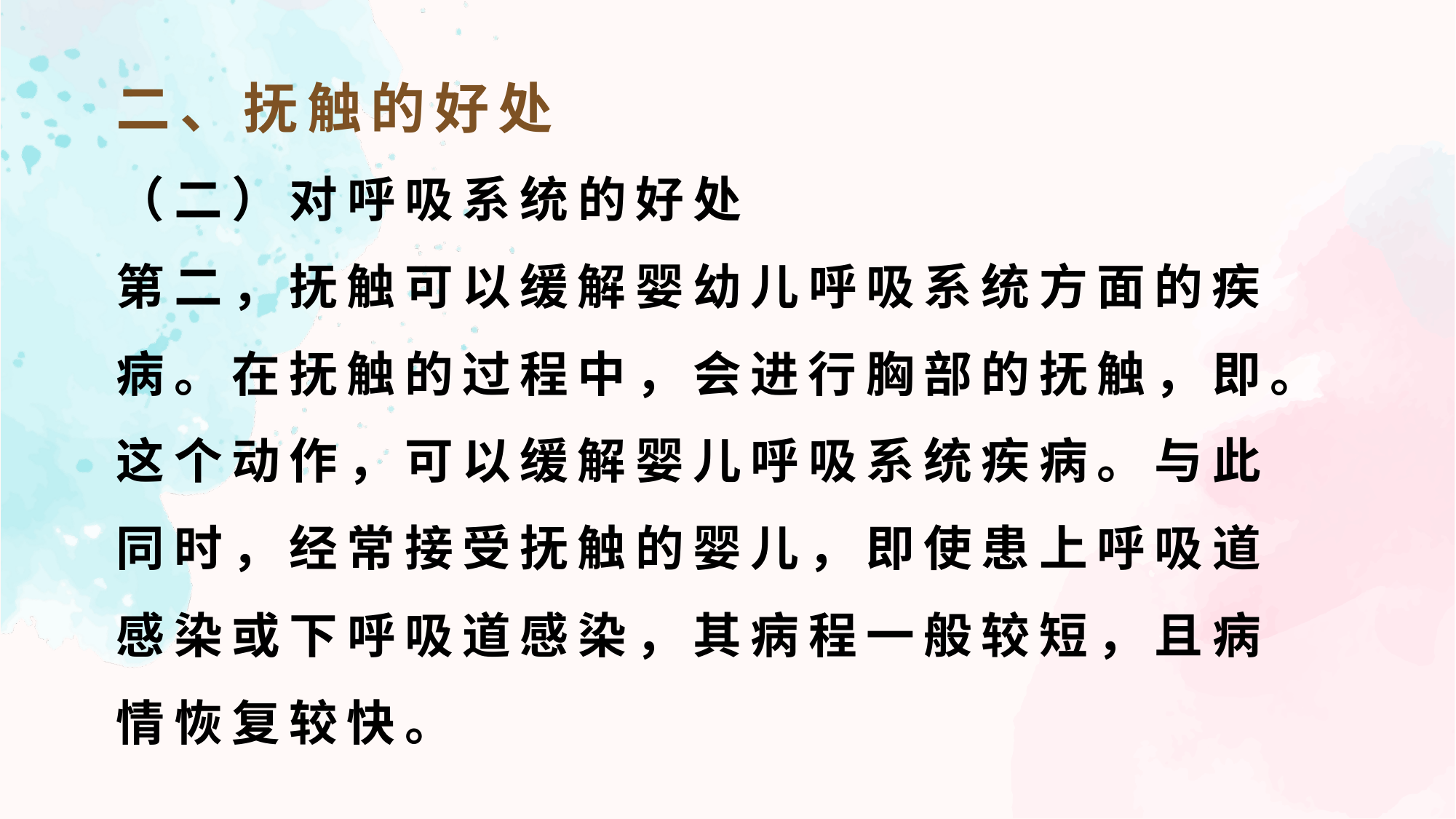

二、抚触的好处
（二）对呼吸系统的好处
第二，抚触可以缓解婴幼儿呼吸系统方面的疾病。在抚触的过程中，会进行胸部的抚触，即。这个动作，可以缓解婴儿呼吸系统疾病。与此同时，经常接受抚触的婴儿，即使患上呼吸道感染或下呼吸道感染，其病程一般较短，且病情恢复较快。